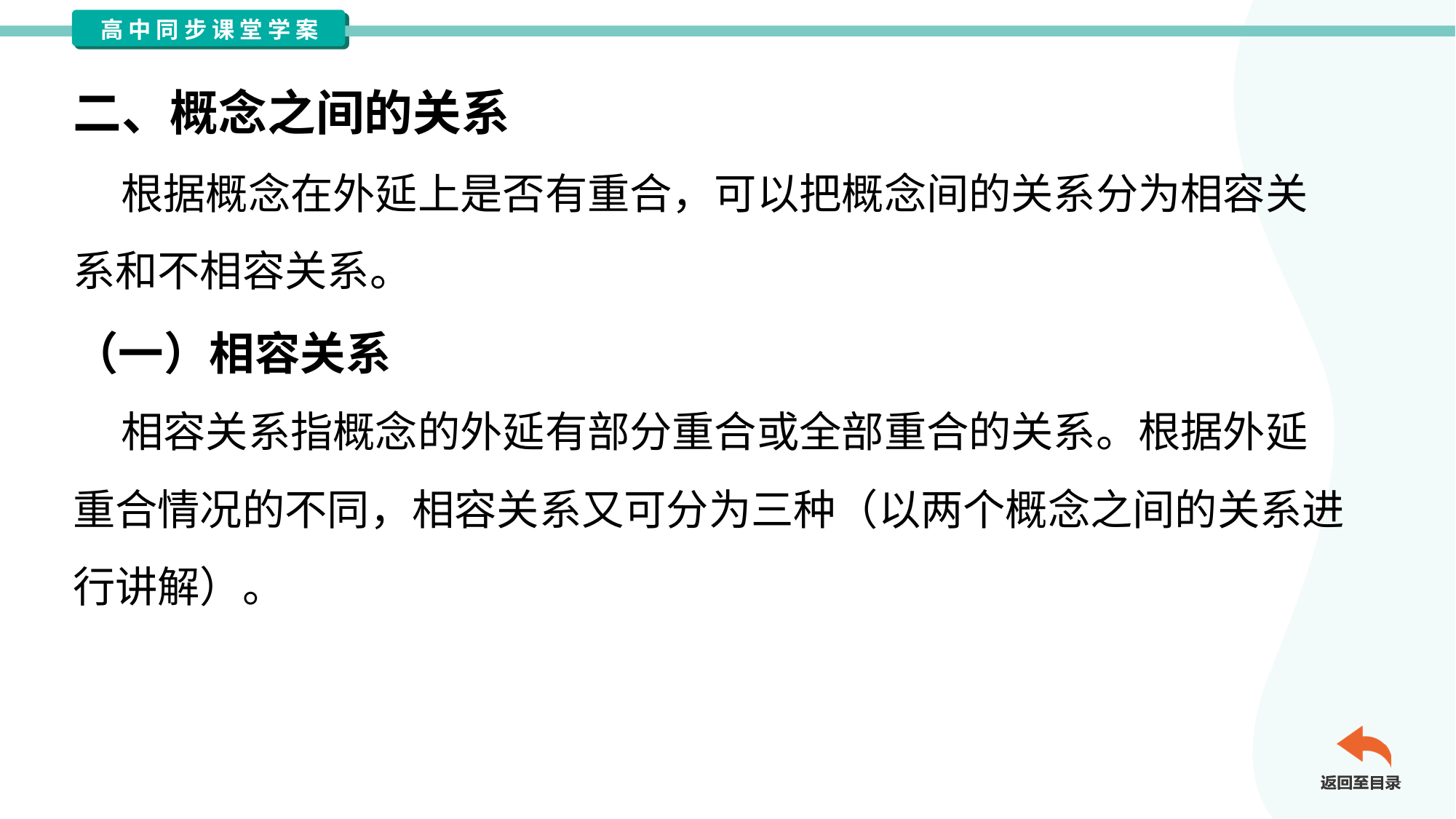

二、概念之间的关系
    根据概念在外延上是否有重合，可以把概念间的关系分为相容关
系和不相容关系。
（一）相容关系
    相容关系指概念的外延有部分重合或全部重合的关系。根据外延
重合情况的不同，相容关系又可分为三种（以两个概念之间的关系进
行讲解）。